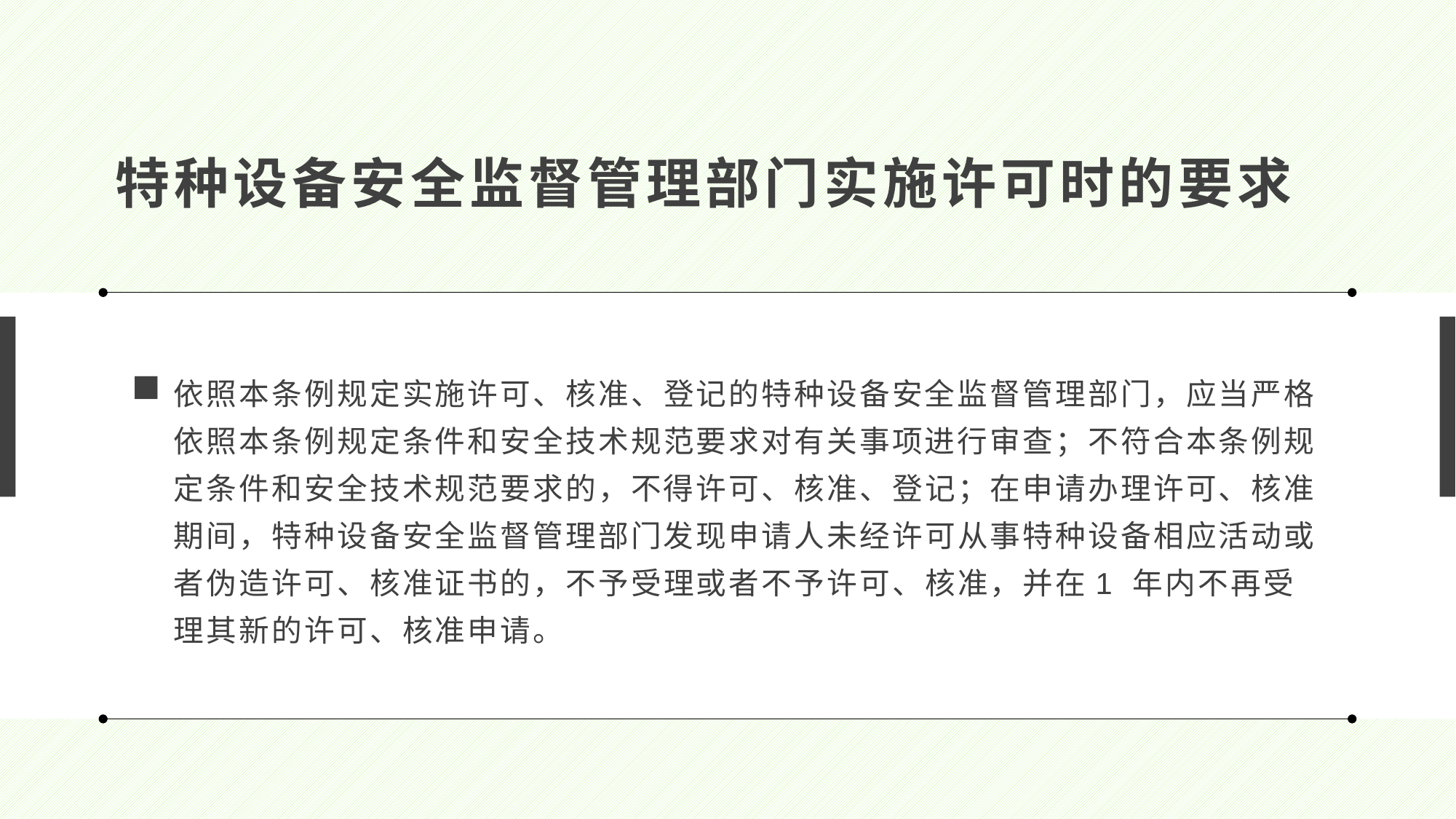

特种设备安全监督管理部门实施许可时的要求

依照本条例规定实施许可、核准、登记的特种设备安全监督管理部门，应当严格依照本条例规定条件和安全技术规范要求对有关事项进行审查；不符合本条例规定条件和安全技术规范要求的，不得许可、核准、登记；在申请办理许可、核准期间，特种设备安全监督管理部门发现申请人未经许可从事特种设备相应活动或者伪造许可、核准证书的，不予受理或者不予许可、核准，并在1 年内不再受理其新的许可、核准申请。